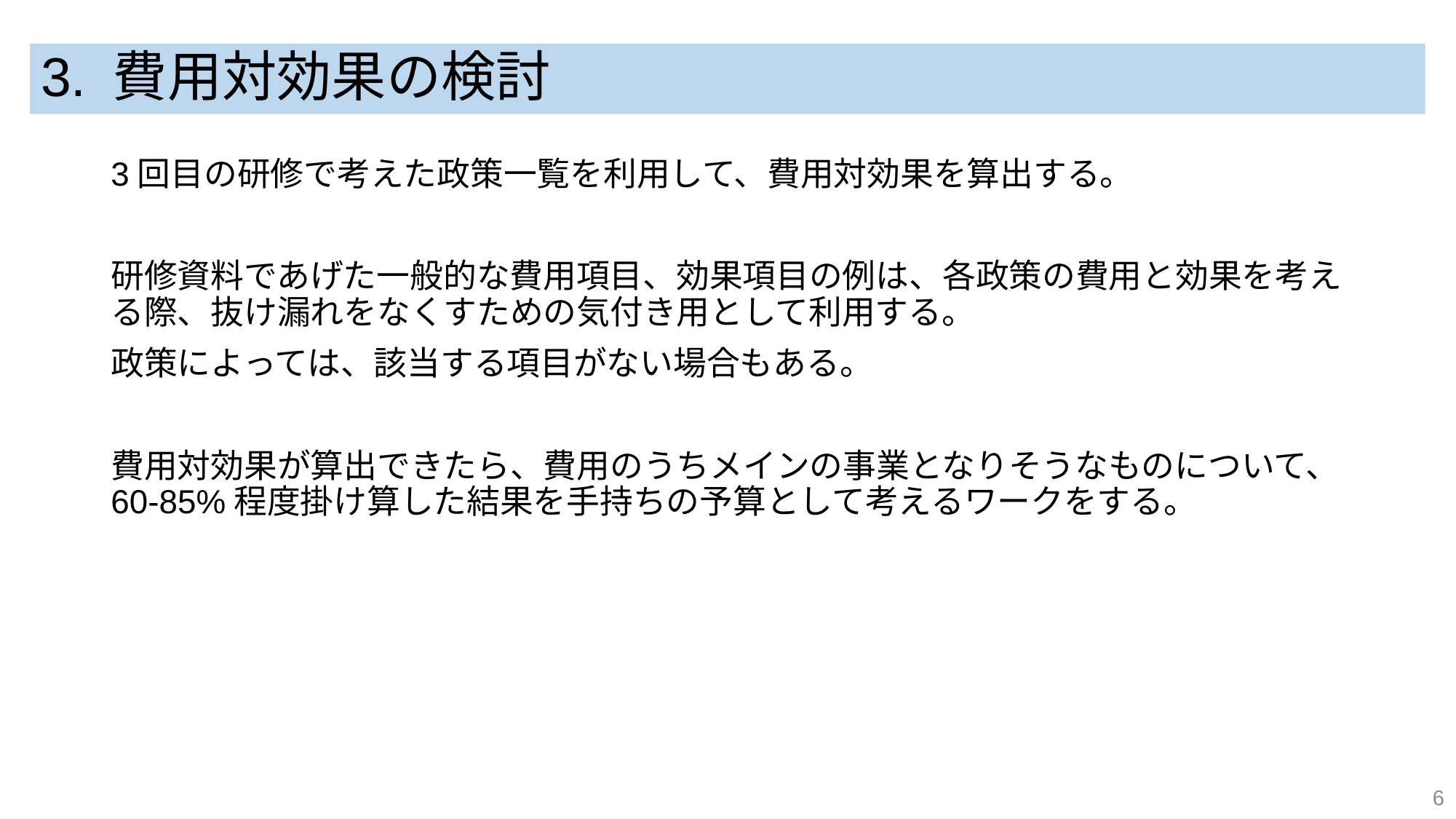

# 3. 費用対効果の検討
3回目の研修で考えた政策一覧を利用して、費用対効果を算出する。

研修資料であげた一般的な費用項目、効果項目の例は、各政策の費用と効果を考える際、抜け漏れをなくすための気付き用として利用する。
政策によっては、該当する項目がない場合もある。

費用対効果が算出できたら、費用のうちメインの事業となりそうなものについて、60-85%程度掛け算した結果を手持ちの予算として考えるワークをする。
6